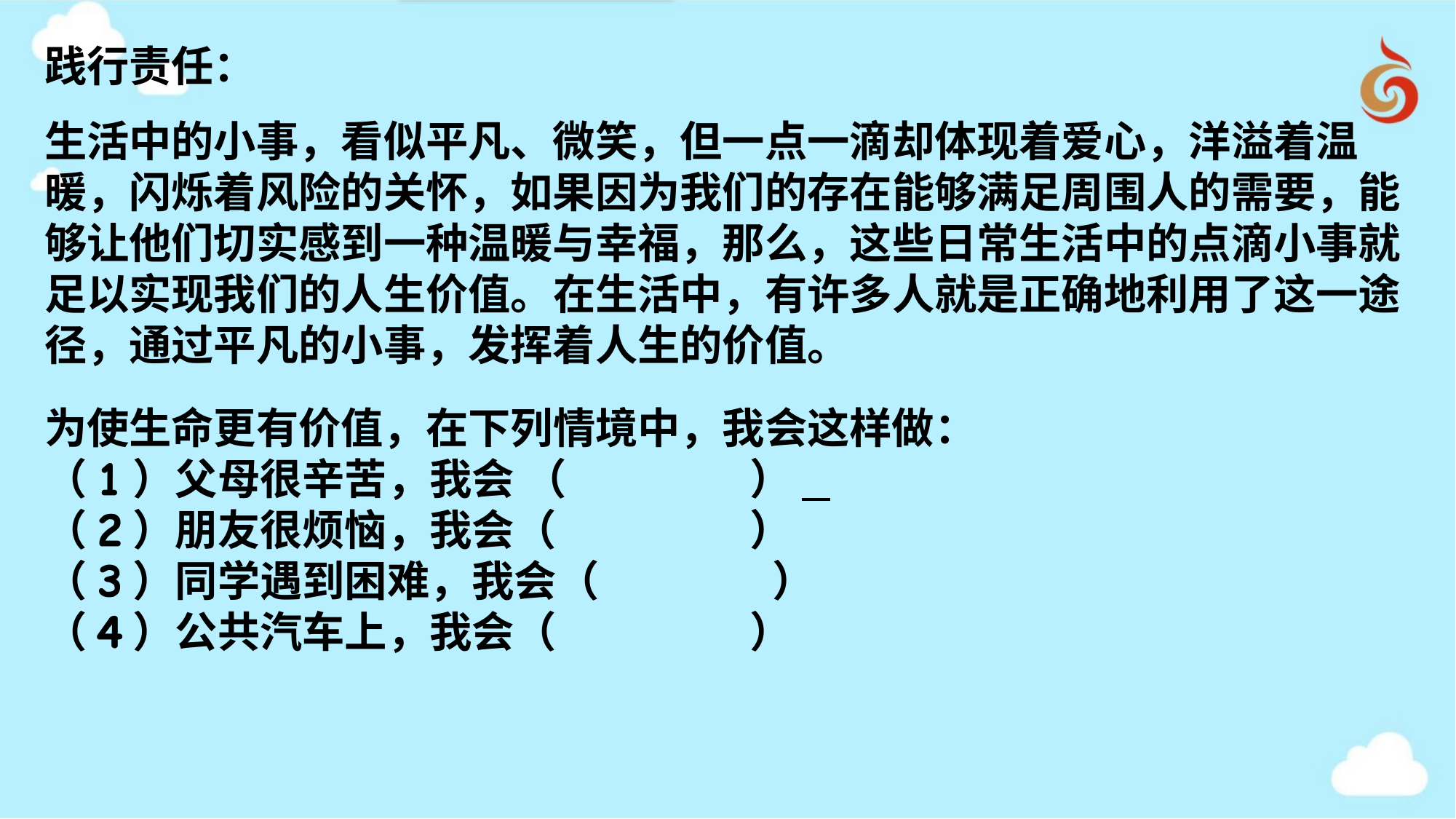

践行责任：
生活中的小事，看似平凡、微笑，但一点一滴却体现着爱心，洋溢着温暖，闪烁着风险的关怀，如果因为我们的存在能够满足周围人的需要，能够让他们切实感到一种温暖与幸福，那么，这些日常生活中的点滴小事就足以实现我们的人生价值。在生活中，有许多人就是正确地利用了这一途径，通过平凡的小事，发挥着人生的价值。
为使生命更有价值，在下列情境中，我会这样做：
（1）父母很辛苦，我会 （                   ）
（2）朋友很烦恼，我会（                    ）
（3）同学遇到困难，我会（                  ）
（4）公共汽车上，我会（                    ）